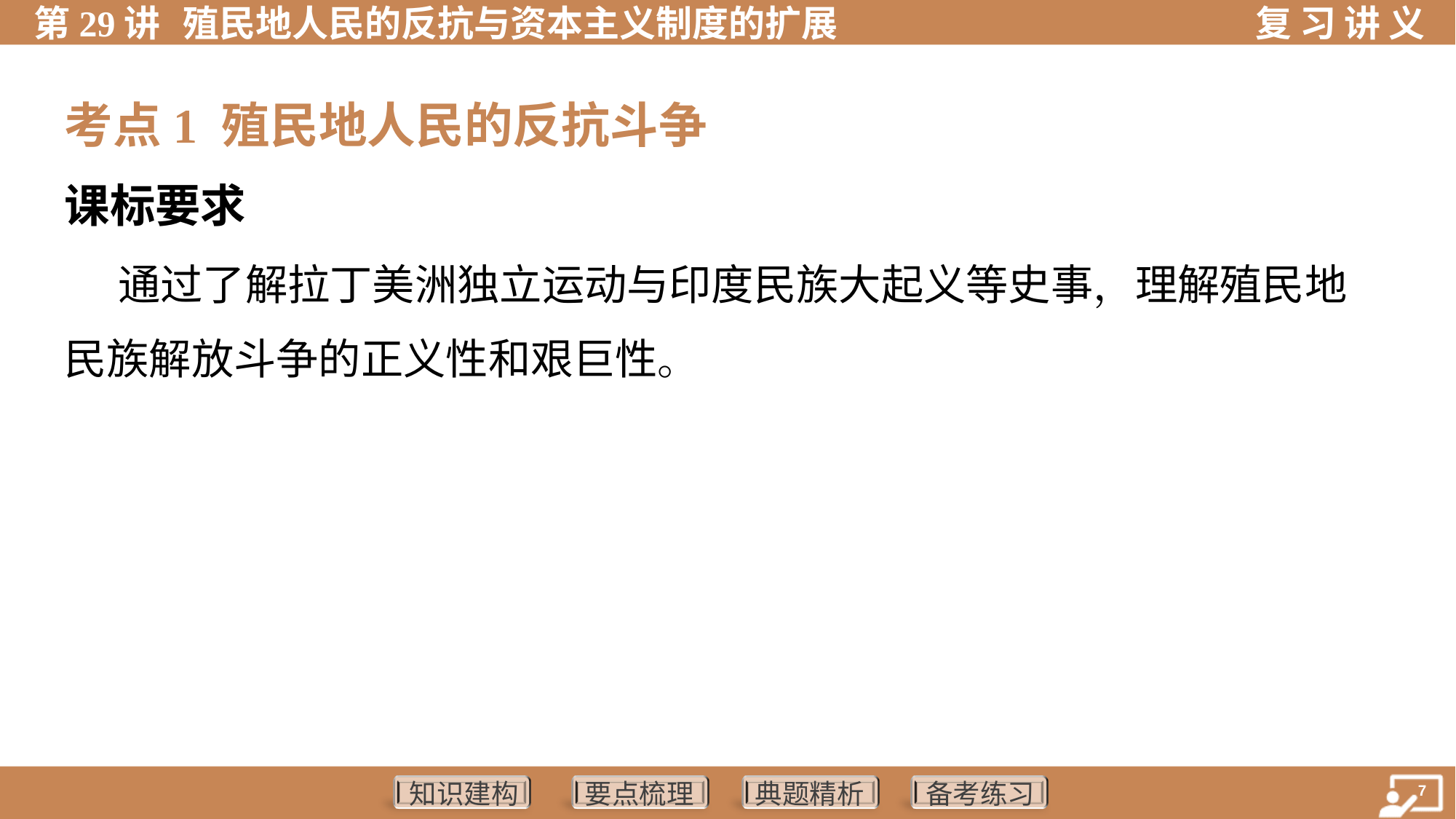

考点1 殖民地人民的反抗斗争
课标要求
    通过了解拉丁美洲独立运动与印度民族大起义等史事，理解殖民地
民族解放斗争的正义性和艰巨性。